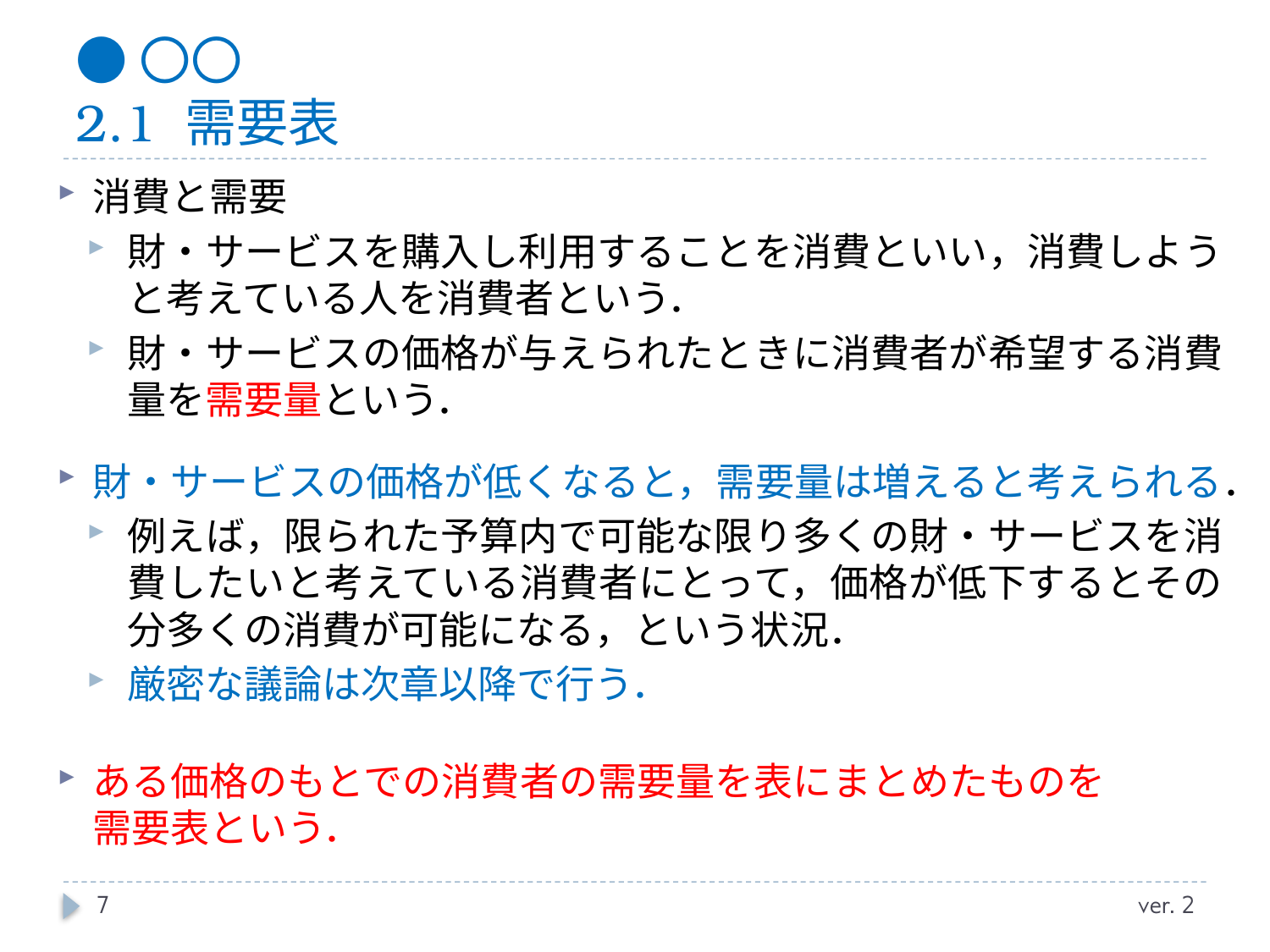

# ●〇〇 2.1 需要表
消費と需要
財・サービスを購入し利用することを消費といい，消費しようと考えている人を消費者という．
財・サービスの価格が与えられたときに消費者が希望する消費量を需要量という．

財・サービスの価格が低くなると，需要量は増えると考えられる．
例えば，限られた予算内で可能な限り多くの財・サービスを消費したいと考えている消費者にとって，価格が低下するとその分多くの消費が可能になる，という状況．
厳密な議論は次章以降で行う．

ある価格のもとでの消費者の需要量を表にまとめたものを　　　需要表という．
7
ver. 2